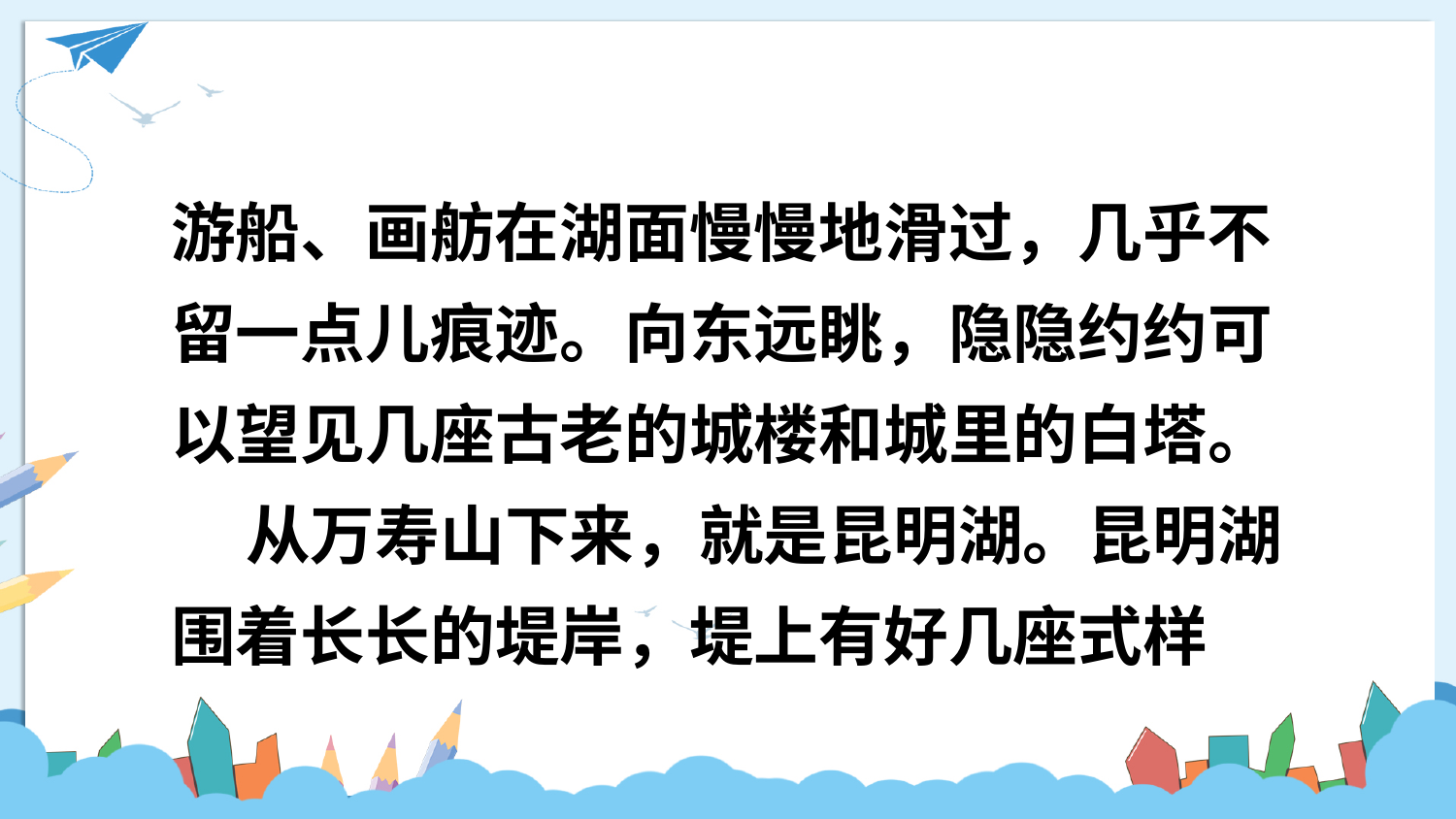

游船、画舫在湖面慢慢地滑过，几乎不留一点儿痕迹。向东远眺，隐隐约约可以望见几座古老的城楼和城里的白塔。
    从万寿山下来，就是昆明湖。昆明湖围着长长的堤岸，堤上有好几座式样